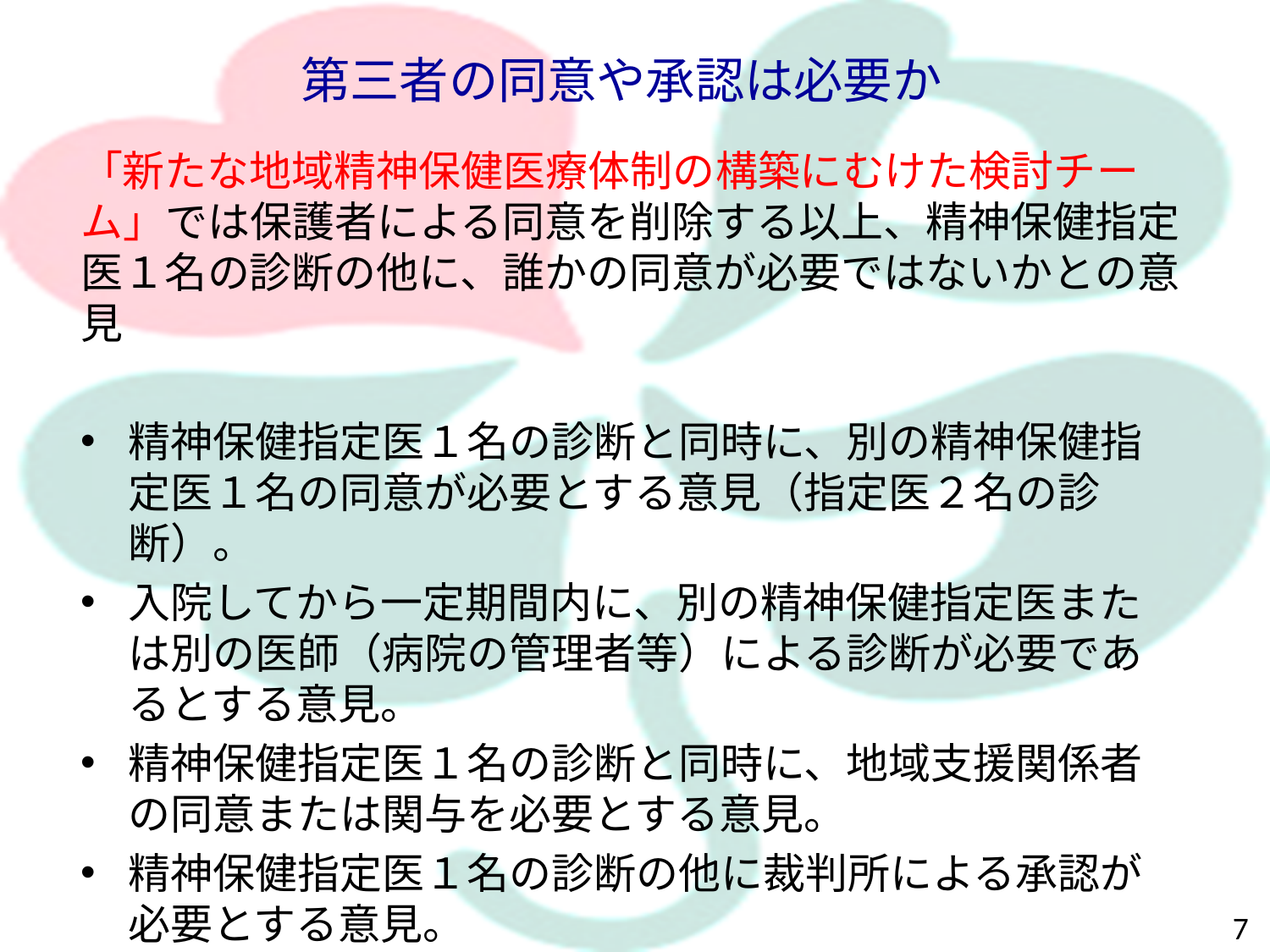

第三者の同意や承認は必要か
「新たな地域精神保健医療体制の構築にむけた検討チーム」では保護者による同意を削除する以上、精神保健指定医１名の診断の他に、誰かの同意が必要ではないかとの意見

精神保健指定医１名の診断と同時に、別の精神保健指定医１名の同意が必要とする意見（指定医２名の診断）。
入院してから一定期間内に、別の精神保健指定医または別の医師（病院の管理者等）による診断が必要であるとする意見。
精神保健指定医１名の診断と同時に、地域支援関係者の同意または関与を必要とする意見。
精神保健指定医１名の診断の他に裁判所による承認が必要とする意見。

7